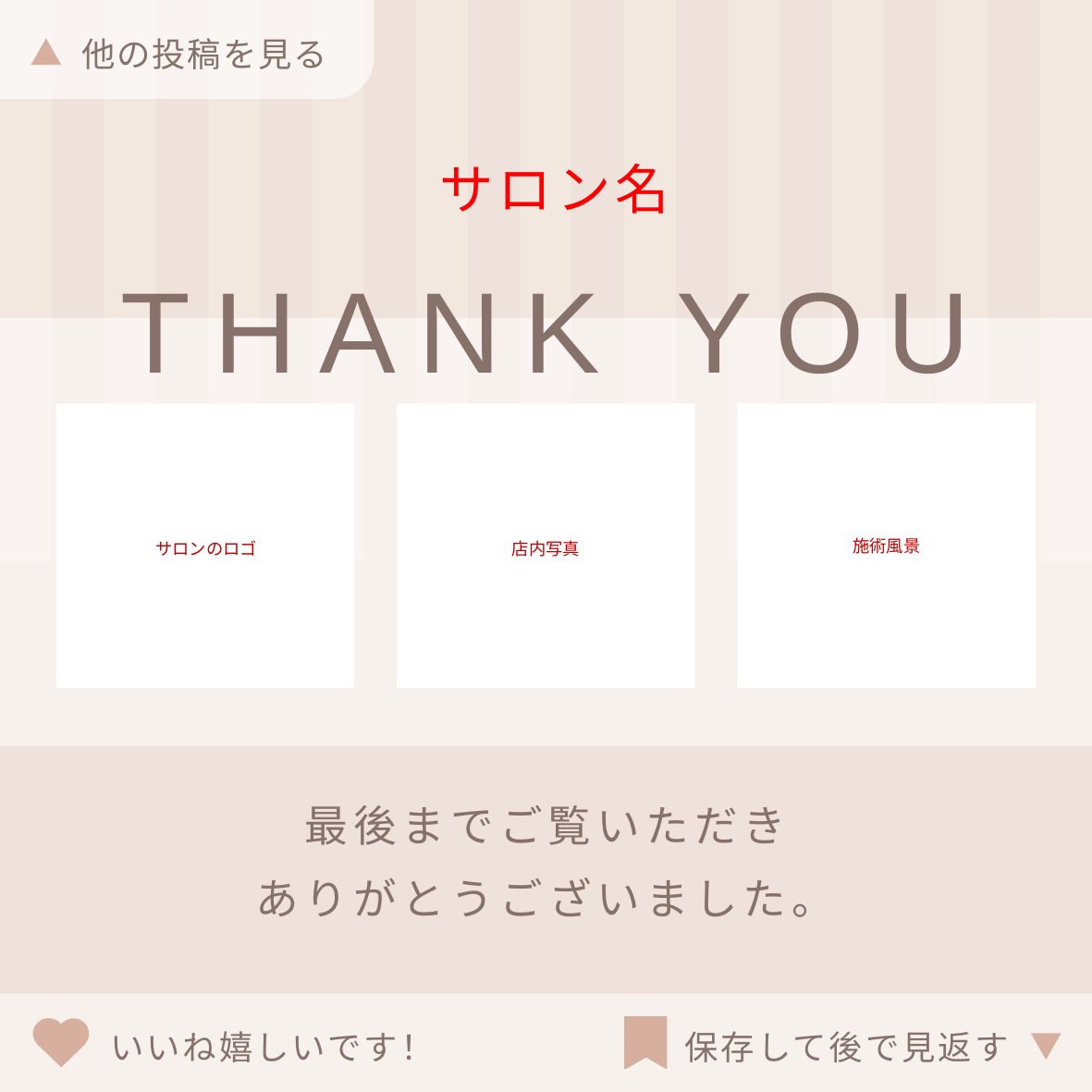

他の投稿を見る

サロン名
THANK YOU

施術風景
サロンのロゴ
店内写真
最後までご覧いただき
ありがとうございました。

いいね嬉しいです！
保存して後で見返す